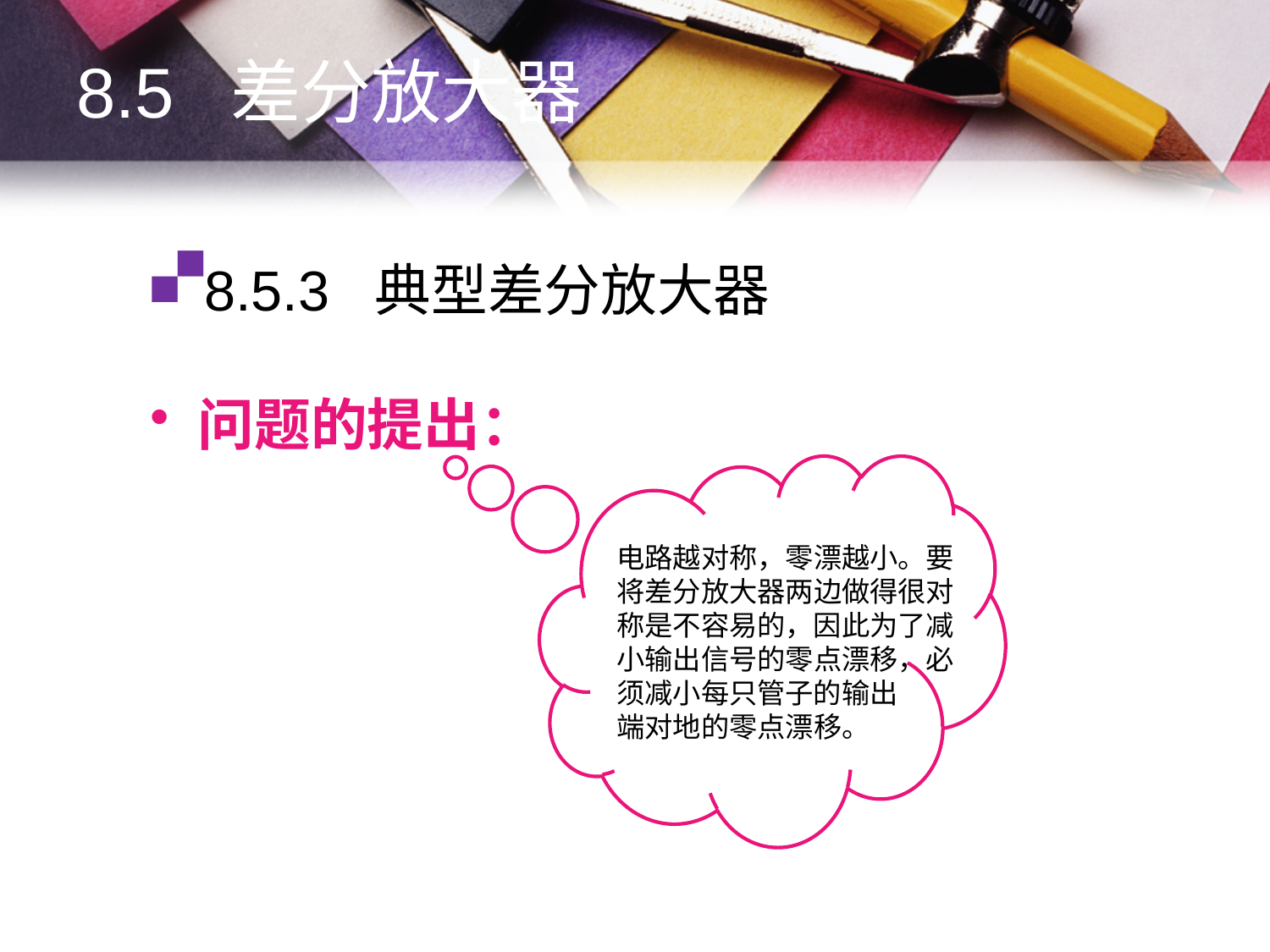

8.5  差分放大器
# 8.5.3  典型差分放大器
问题的提出：
电路越对称，零漂越小。要
将差分放大器两边做得很对
称是不容易的，因此为了减
小输出信号的零点漂移，必
须减小每只管子的输出
端对地的零点漂移。